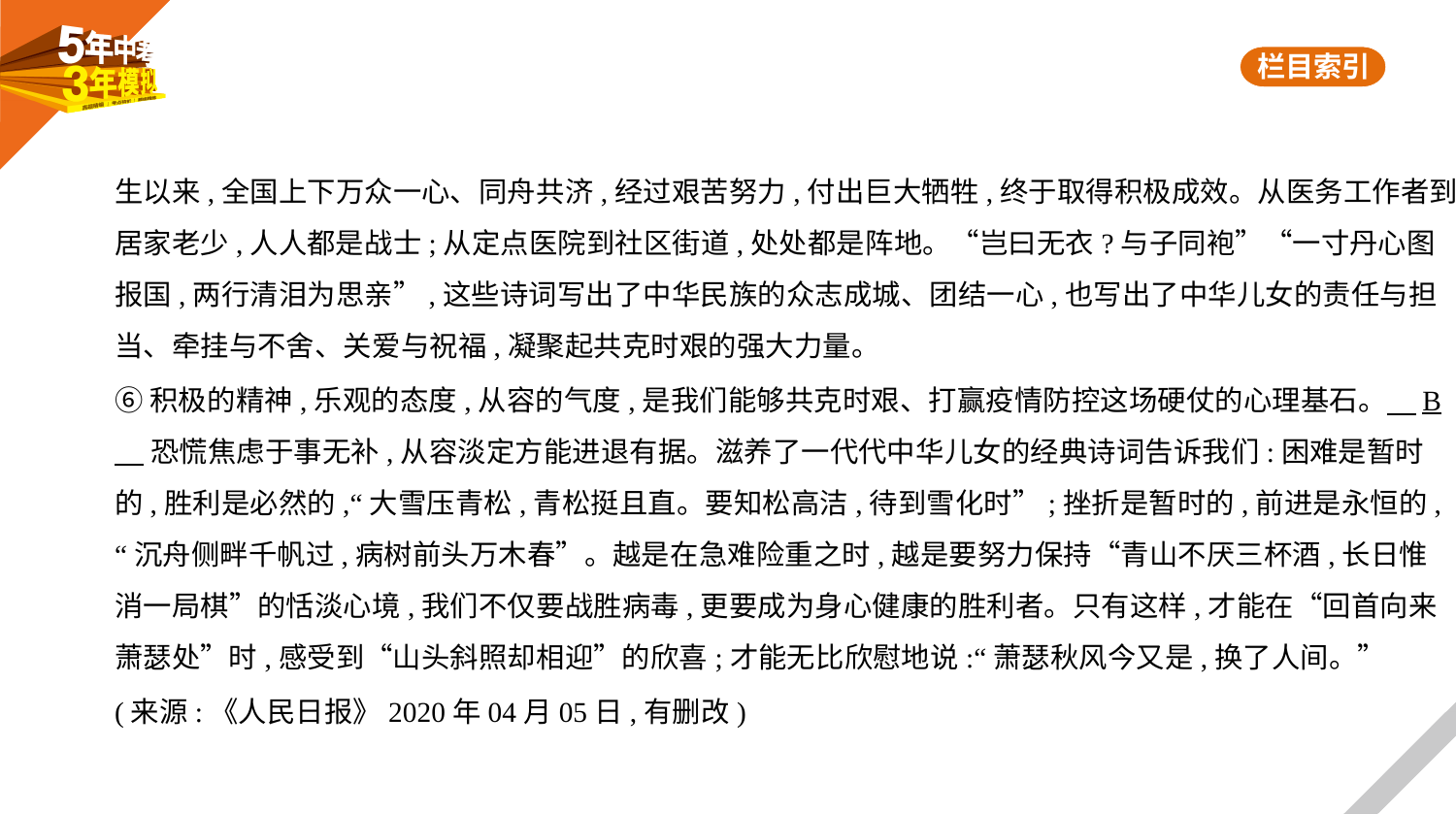

生以来,全国上下万众一心、同舟共济,经过艰苦努力,付出巨大牺牲,终于取得积极成效。从医务工作者到
居家老少,人人都是战士;从定点医院到社区街道,处处都是阵地。“岂曰无衣?与子同袍”“一寸丹心图
报国,两行清泪为思亲”,这些诗词写出了中华民族的众志成城、团结一心,也写出了中华儿女的责任与担
当、牵挂与不舍、关爱与祝福,凝聚起共克时艰的强大力量。
⑥积极的精神,乐观的态度,从容的气度,是我们能够共克时艰、打赢疫情防控这场硬仗的心理基石。　B
    恐慌焦虑于事无补,从容淡定方能进退有据。滋养了一代代中华儿女的经典诗词告诉我们:困难是暂时
的,胜利是必然的,“大雪压青松,青松挺且直。要知松高洁,待到雪化时”;挫折是暂时的,前进是永恒的,
“沉舟侧畔千帆过,病树前头万木春”。越是在急难险重之时,越是要努力保持“青山不厌三杯酒,长日惟
消一局棋”的恬淡心境,我们不仅要战胜病毒,更要成为身心健康的胜利者。只有这样,才能在“回首向来
萧瑟处”时,感受到“山头斜照却相迎”的欣喜;才能无比欣慰地说:“萧瑟秋风今又是,换了人间。”
(来源:《人民日报》2020年04月05日,有删改)